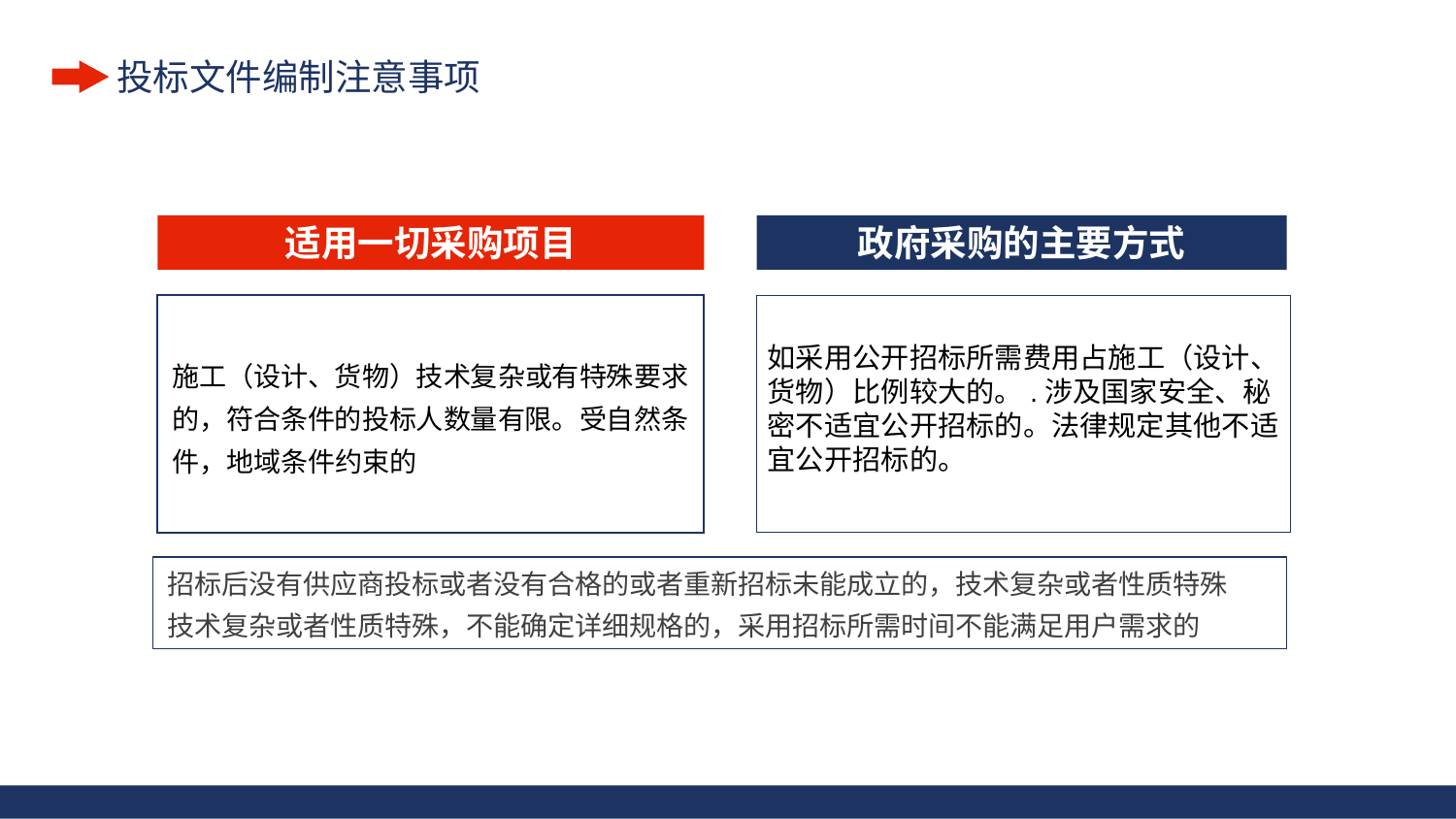

适用一切采购项目
政府采购的主要方式
施工（设计、货物）技术复杂或有特殊要求的，符合条件的投标人数量有限。受自然条件，地域条件约束的

如采用公开招标所需费用占施工（设计、货物）比例较大的。.涉及国家安全、秘密不适宜公开招标的。法律规定其他不适宜公开招标的。
招标后没有供应商投标或者没有合格的或者重新招标未能成立的，技术复杂或者性质特殊
技术复杂或者性质特殊，不能确定详细规格的，采用招标所需时间不能满足用户需求的